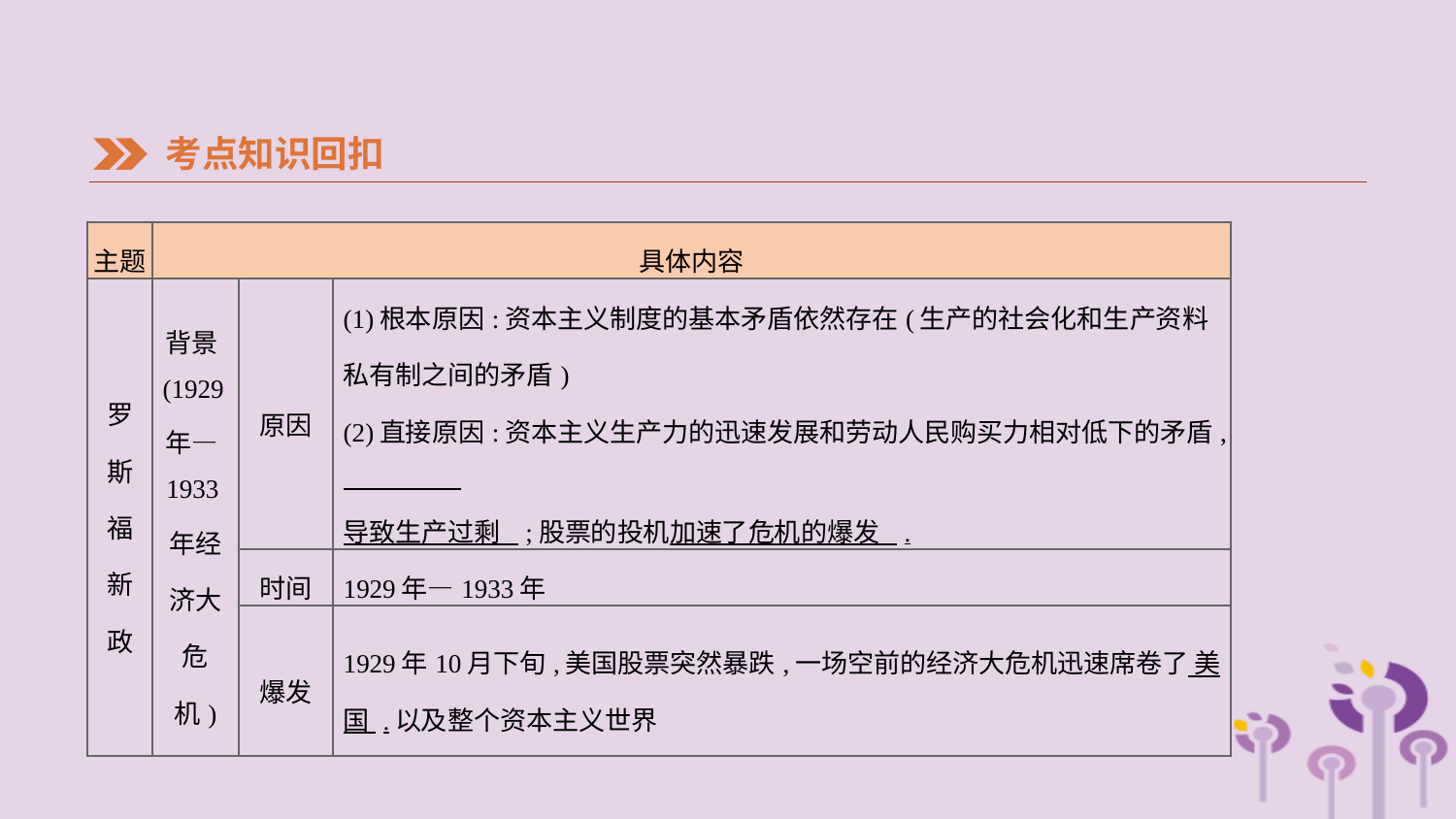

考点知识回扣

| 主题 | 具体内容 |  |  |
| --- | --- | --- | --- |
| 罗 斯 福 新 政 | 背景(1929年—1933年经济大危机) | 原因 | (1)根本原因:资本主义制度的基本矛盾依然存在(生产的社会化和生产资料私有制之间的矛盾) (2)直接原因:资本主义生产力的迅速发展和劳动人民购买力相对低下的矛盾, 导致生产过剩 ;股票的投机加速了危机的爆发 . |
|  |  | 时间 | 1929年—1933年 |
|  |  | 爆发 | 1929年10月下旬,美国股票突然暴跌,一场空前的经济大危机迅速席卷了 美国 .以及整个资本主义世界 |